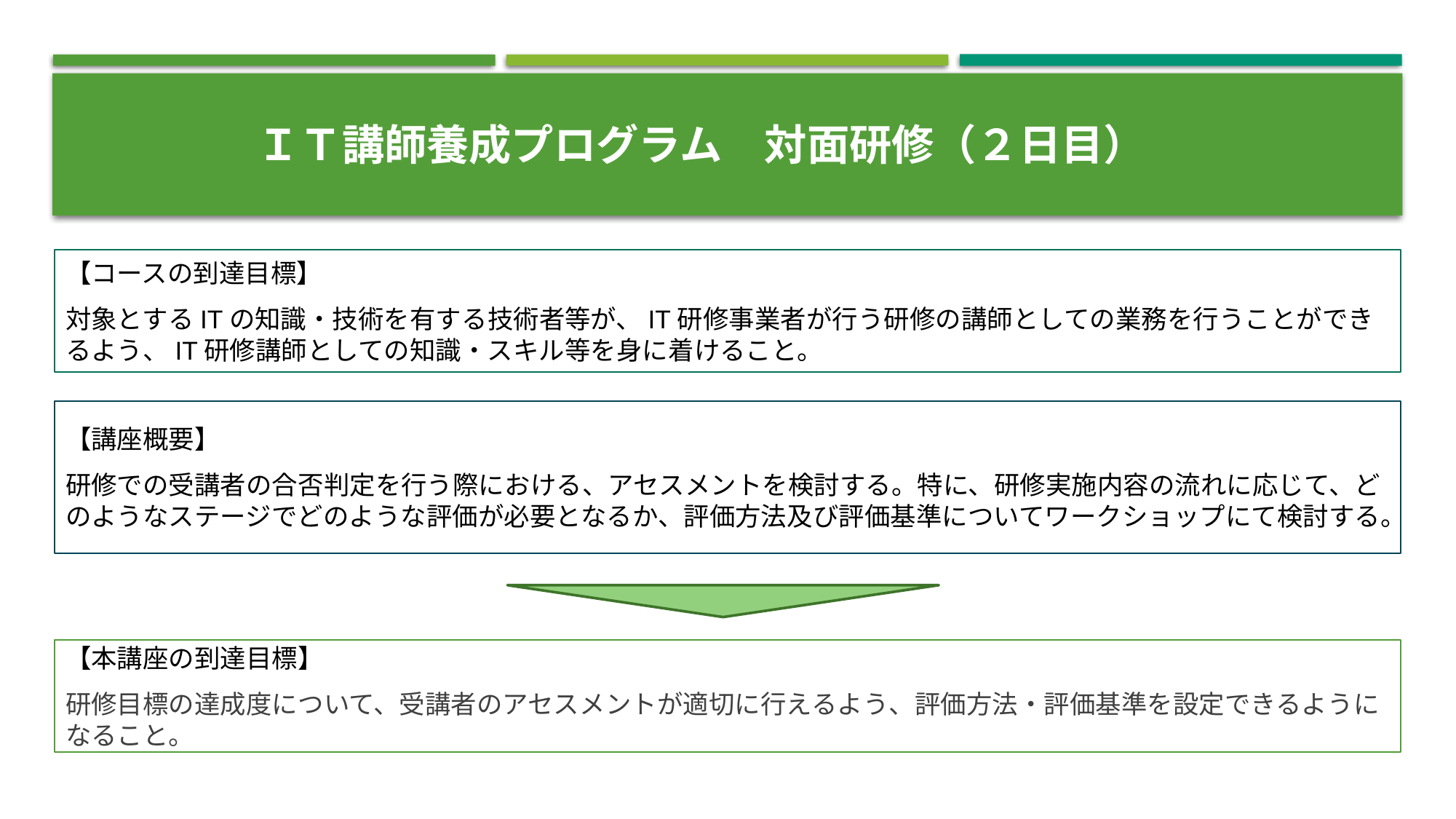

ＩＴ講師養成プログラム　対面研修（２日目）
【コースの到達目標】
対象とするITの知識・技術を有する技術者等が、IT研修事業者が行う研修の講師としての業務を行うことができるよう、IT研修講師としての知識・スキル等を身に着けること。
【講座概要】
研修での受講者の合否判定を行う際における、アセスメントを検討する。特に、研修実施内容の流れに応じて、どのようなステージでどのような評価が必要となるか、評価方法及び評価基準についてワークショップにて検討する。

【本講座の到達目標】
研修目標の達成度について、受講者のアセスメントが適切に行えるよう、評価方法・評価基準を設定できるようになること。